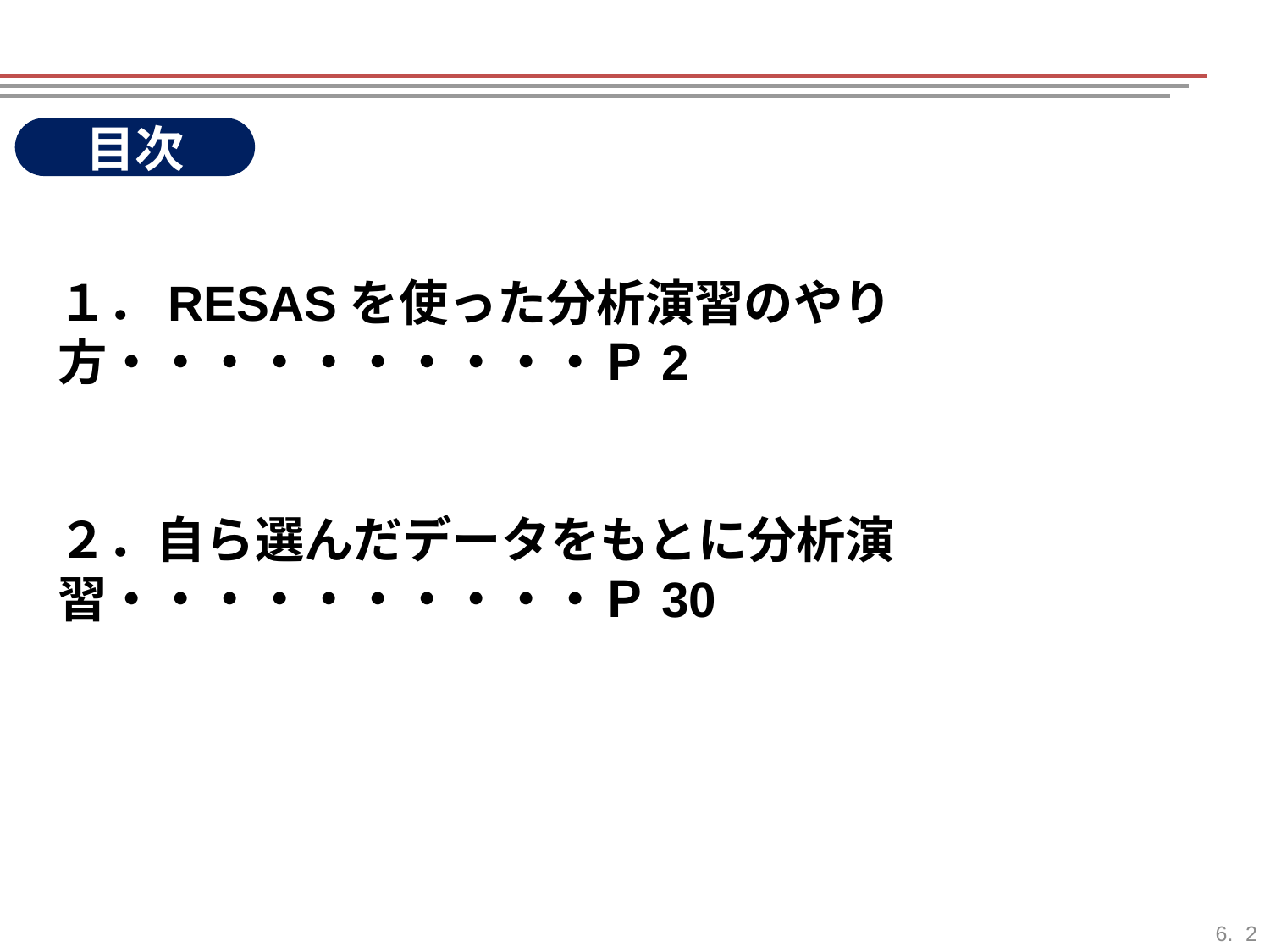

目次

１．RESASを使った分析演習のやり方・・・・・・・・・・Ｐ2

２．自ら選んだデータをもとに分析演習・・・・・・・・・・Ｐ30
2